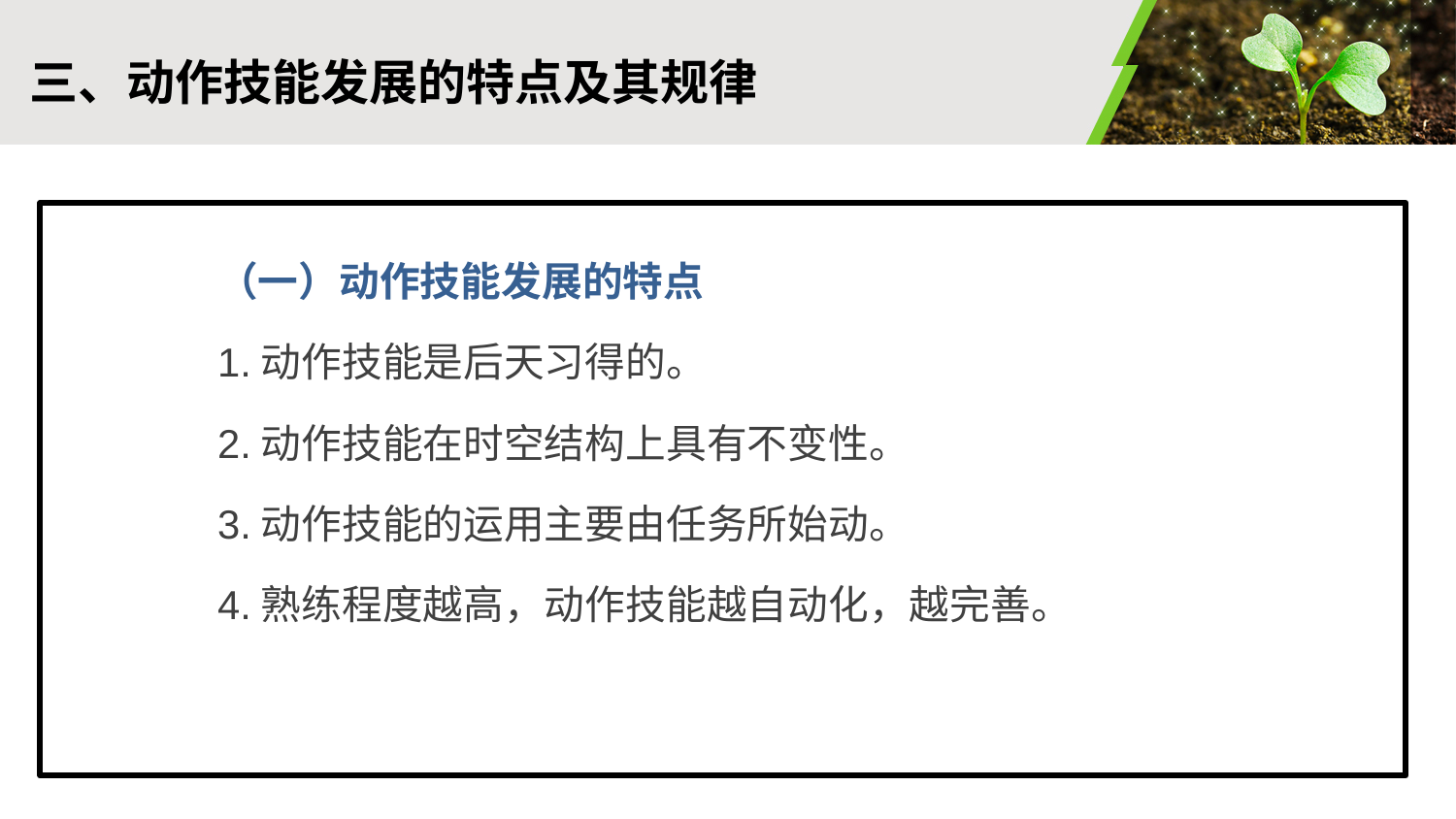

# 三、动作技能发展的特点及其规律

（一）动作技能发展的特点
1.动作技能是后天习得的。
2.动作技能在时空结构上具有不变性。
3.动作技能的运用主要由任务所始动。
4.熟练程度越高，动作技能越自动化，越完善。